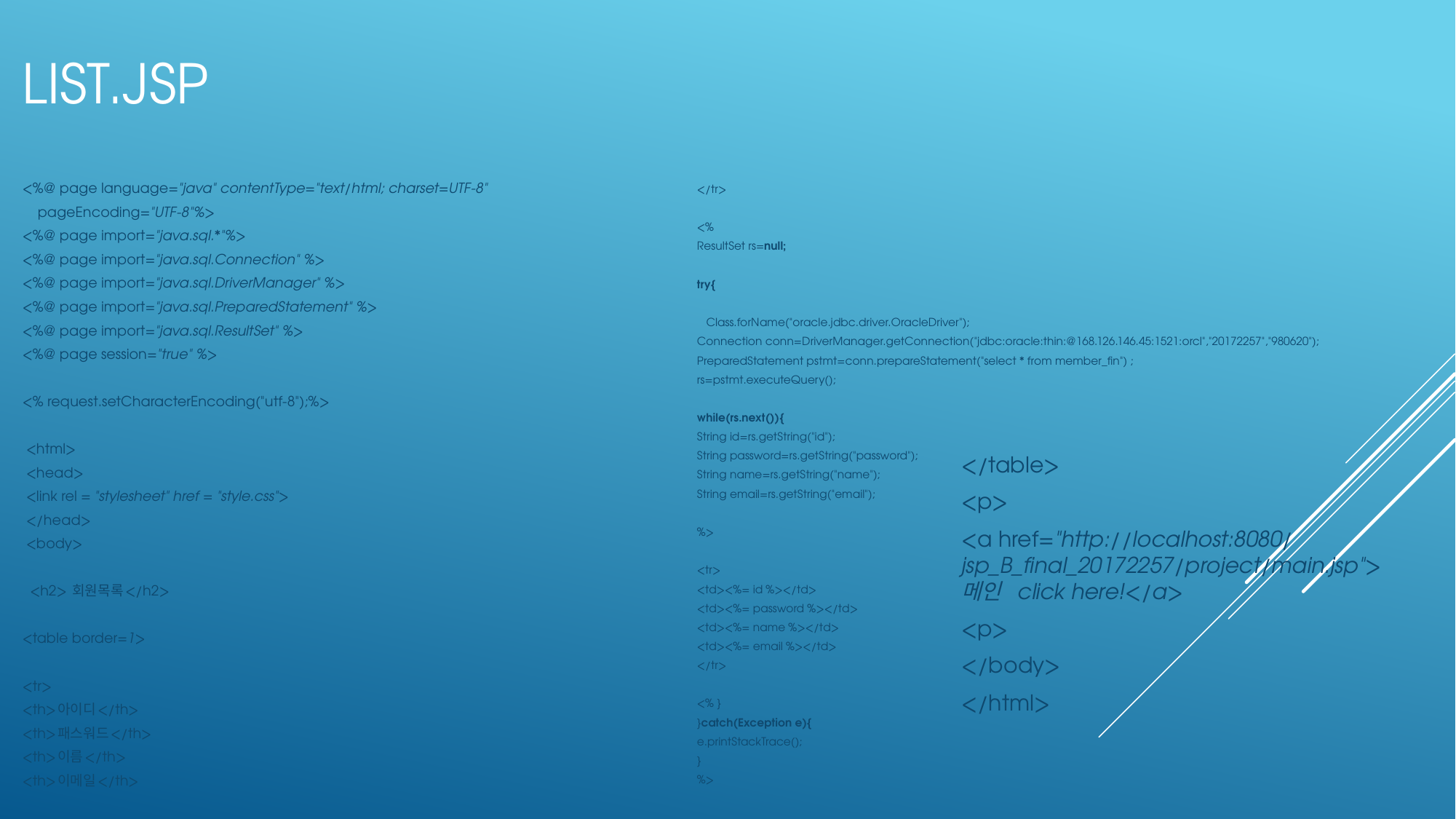

# List.jsp
</tr>

<%
ResultSet rs=null;

try{

   Class.forName("oracle.jdbc.driver.OracleDriver");
Connection conn=DriverManager.getConnection("jdbc:oracle:thin:@168.126.146.45:1521:orcl","20172257","980620");
PreparedStatement pstmt=conn.prepareStatement("select * from member_fin") ;
rs=pstmt.executeQuery();

while(rs.next()){
String id=rs.getString("id");
String password=rs.getString("password");
String name=rs.getString("name");
String email=rs.getString("email");

%>

<tr>
<td><%= id %></td>
<td><%= password %></td>
<td><%= name %></td>
<td><%= email %></td>
</tr>

<% }
}catch(Exception e){
e.printStackTrace();
}
%>
<%@ page language="java" contentType="text/html; charset=UTF-8"
    pageEncoding="UTF-8"%>
<%@ page import="java.sql.*"%>
<%@ page import="java.sql.Connection" %>
<%@ page import="java.sql.DriverManager" %>
<%@ page import="java.sql.PreparedStatement" %>
<%@ page import="java.sql.ResultSet" %>
<%@ page session="true" %>

<% request.setCharacterEncoding("utf-8");%>

 <html>
 <head>
 <link rel = "stylesheet" href = "style.css">
 </head>
 <body>

  <h2> 회원목록</h2>

<table border=1>

<tr>
<th>아이디</th>
<th>패스워드</th>
<th>이름</th>
<th>이메일</th>
</table>
<p>
<a href="http://localhost:8080/jsp_B_final_20172257/project/main.jsp">메인  click here!</a>
<p>
</body>
</html>